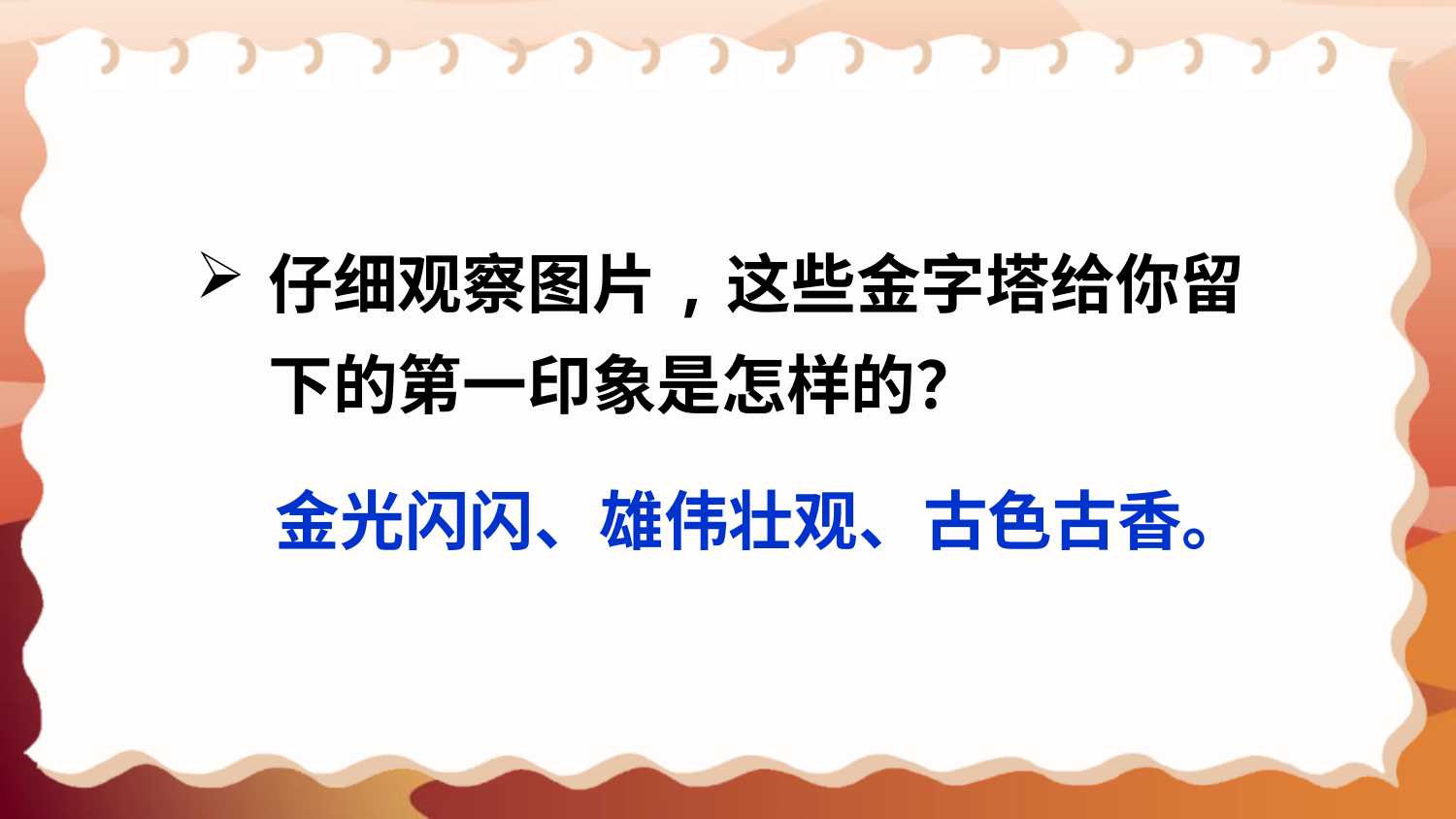

仔细观察图片,这些金字塔给你留下的第一印象是怎样的？
金光闪闪、雄伟壮观、古色古香。